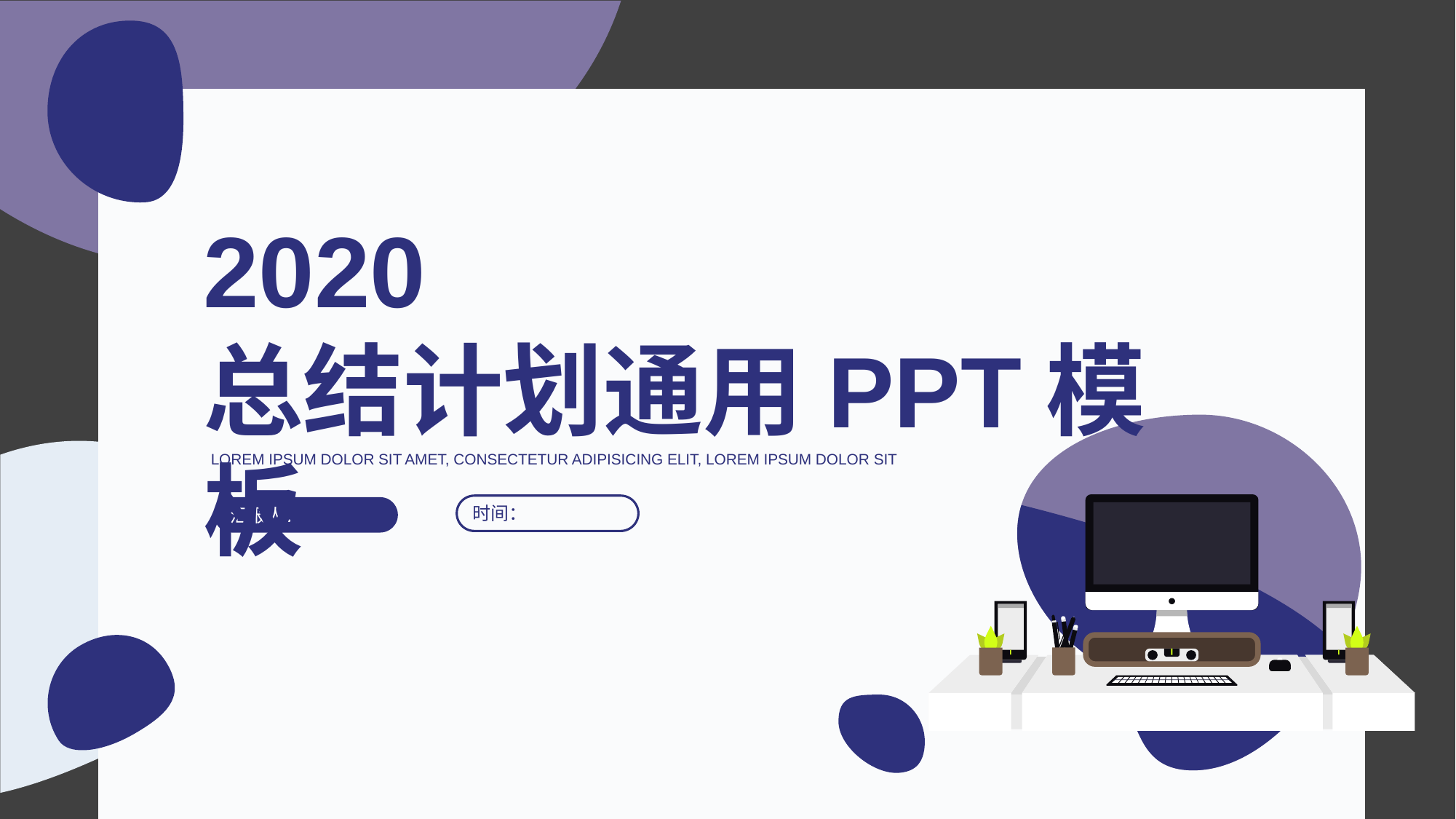

2020
总结计划通用PPT模板

LOREM IPSUM DOLOR SIT AMET, CONSECTETUR ADIPISICING ELIT, LOREM IPSUM DOLOR SIT
时间：
汇报人：